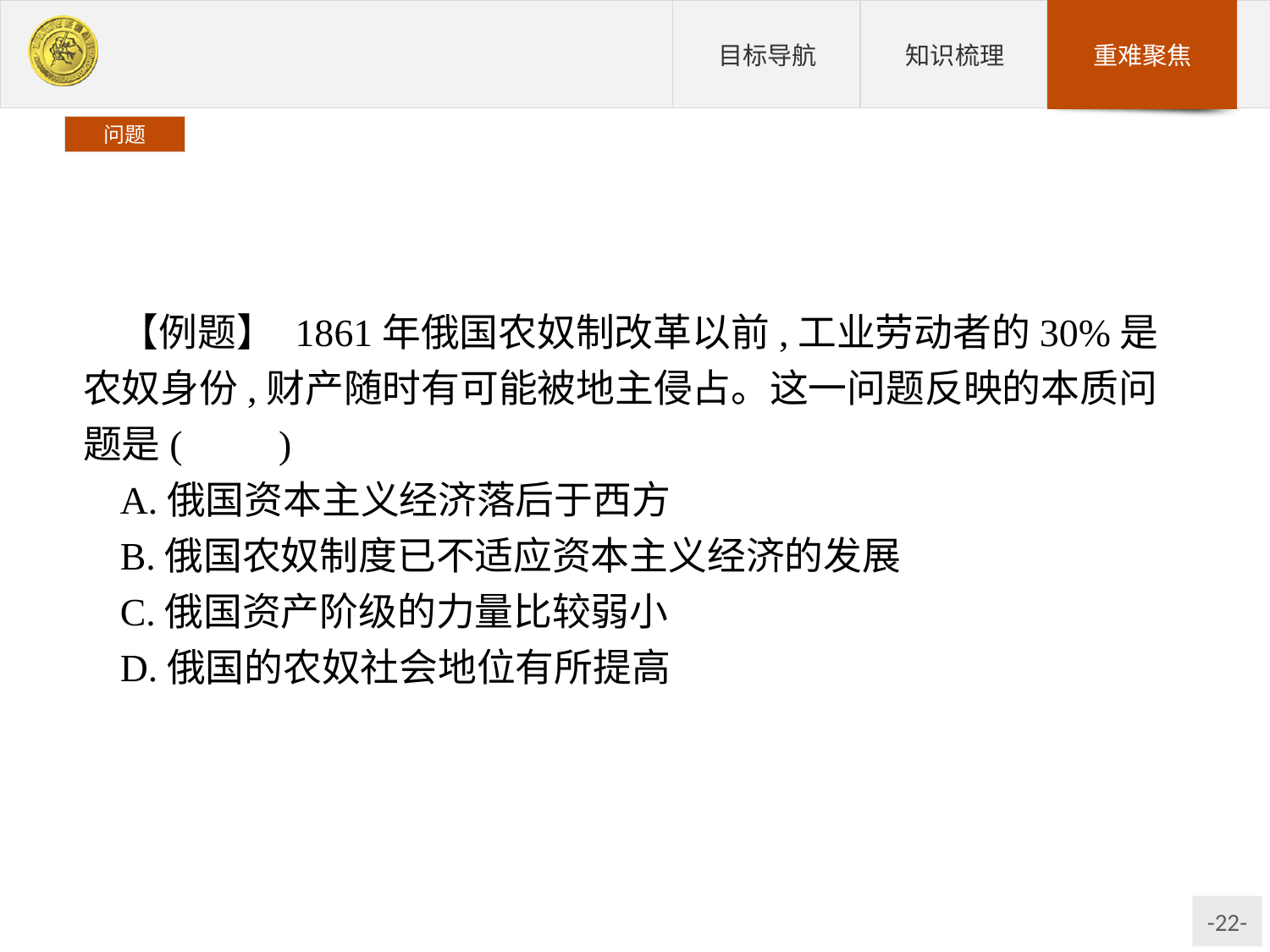

问题
【例题】 1861年俄国农奴制改革以前,工业劳动者的30%是农奴身份,财产随时有可能被地主侵占。这一问题反映的本质问题是(　　)
A.俄国资本主义经济落后于西方
B.俄国农奴制度已不适应资本主义经济的发展
C.俄国资产阶级的力量比较弱小
D.俄国的农奴社会地位有所提高